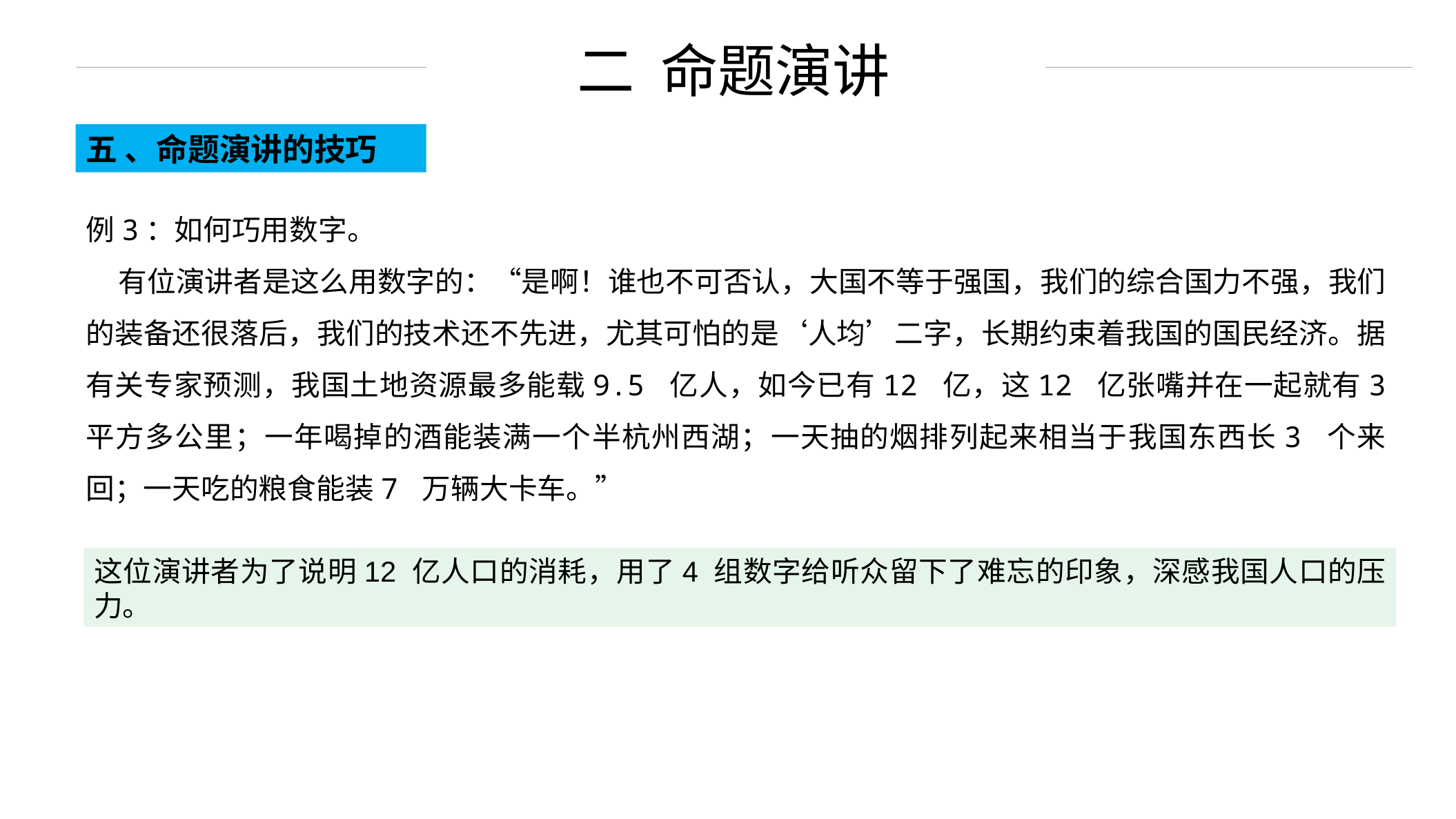

二  命题演讲
五 、命题演讲的技巧
例3：如何巧用数字。
    有位演讲者是这么用数字的：“是啊！谁也不可否认，大国不等于强国，我们的综合国力不强，我们的装备还很落后，我们的技术还不先进，尤其可怕的是‘人均’二字，长期约束着我国的国民经济。据有关专家预测，我国土地资源最多能载9.5 亿人，如今已有12 亿，这12 亿张嘴并在一起就有3 平方多公里；一年喝掉的酒能装满一个半杭州西湖；一天抽的烟排列起来相当于我国东西长3 个来回；一天吃的粮食能装7 万辆大卡车。”
这位演讲者为了说明12 亿人口的消耗，用了4 组数字给听众留下了难忘的印象，深感我国人口的压力。